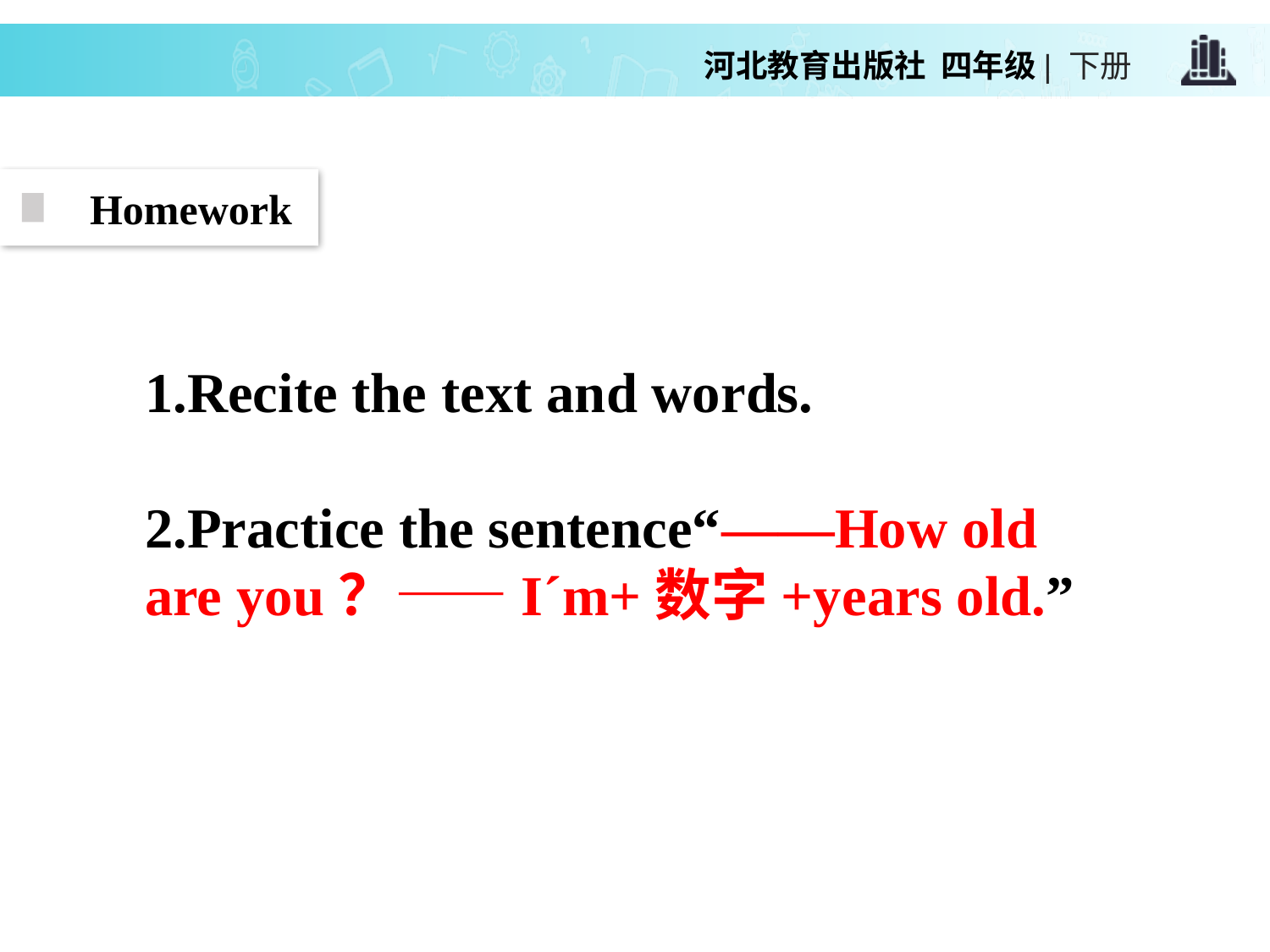

Homework

1.Recite the text and words.

2.Practice the sentence“——How old are you？——I´m+数字+years old.”